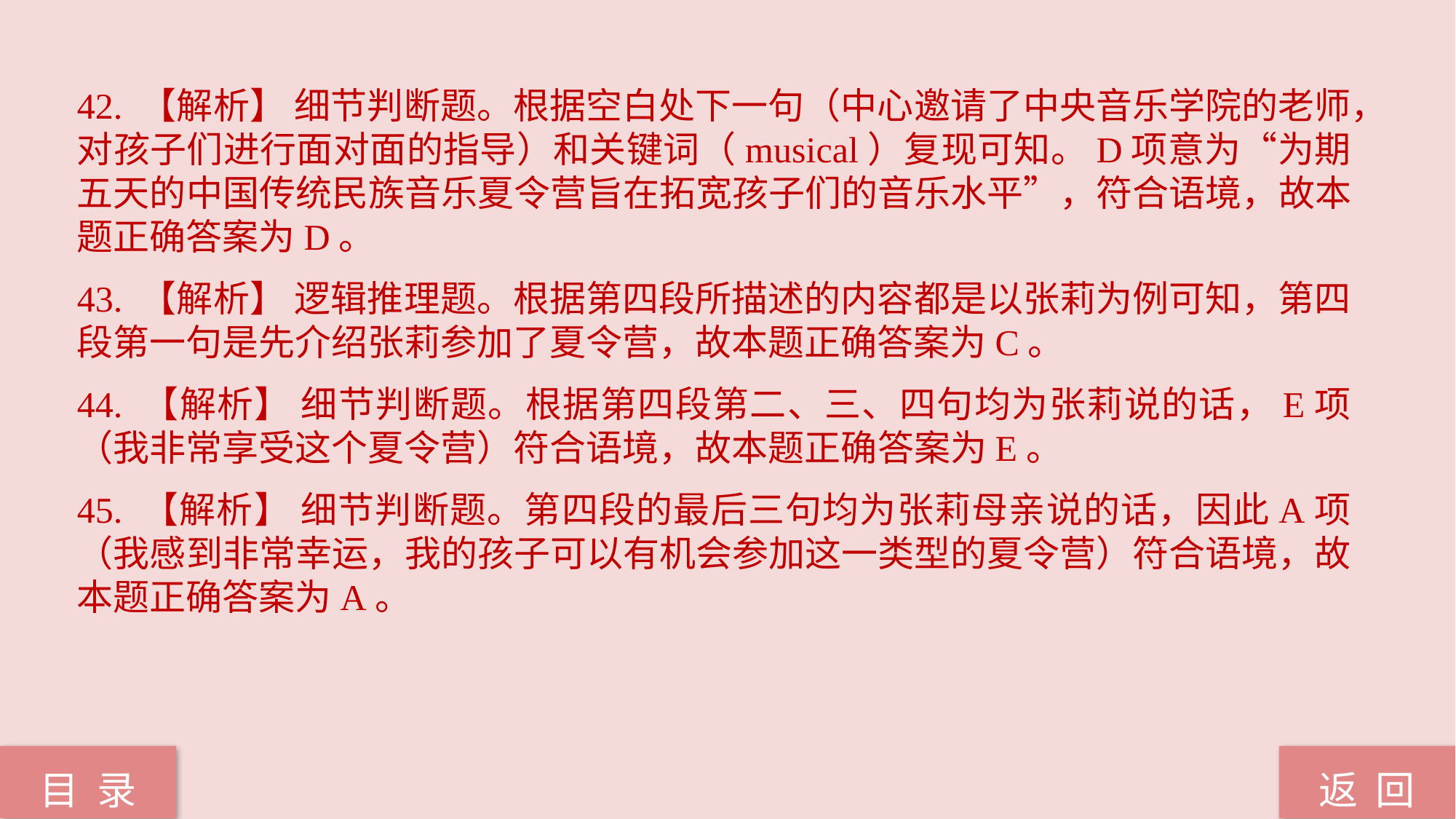

42. 【解析】 细节判断题。根据空白处下一句（中心邀请了中央音乐学院的老师，对孩子们进行面对面的指导）和关键词（musical）复现可知。D项意为“为期五天的中国传统民族音乐夏令营旨在拓宽孩子们的音乐水平”，符合语境，故本题正确答案为D。
43. 【解析】 逻辑推理题。根据第四段所描述的内容都是以张莉为例可知，第四段第一句是先介绍张莉参加了夏令营，故本题正确答案为C。
44. 【解析】 细节判断题。根据第四段第二、三、四句均为张莉说的话，E项（我非常享受这个夏令营）符合语境，故本题正确答案为E。
45. 【解析】 细节判断题。第四段的最后三句均为张莉母亲说的话，因此A项（我感到非常幸运，我的孩子可以有机会参加这一类型的夏令营）符合语境，故本题正确答案为A。
返  回